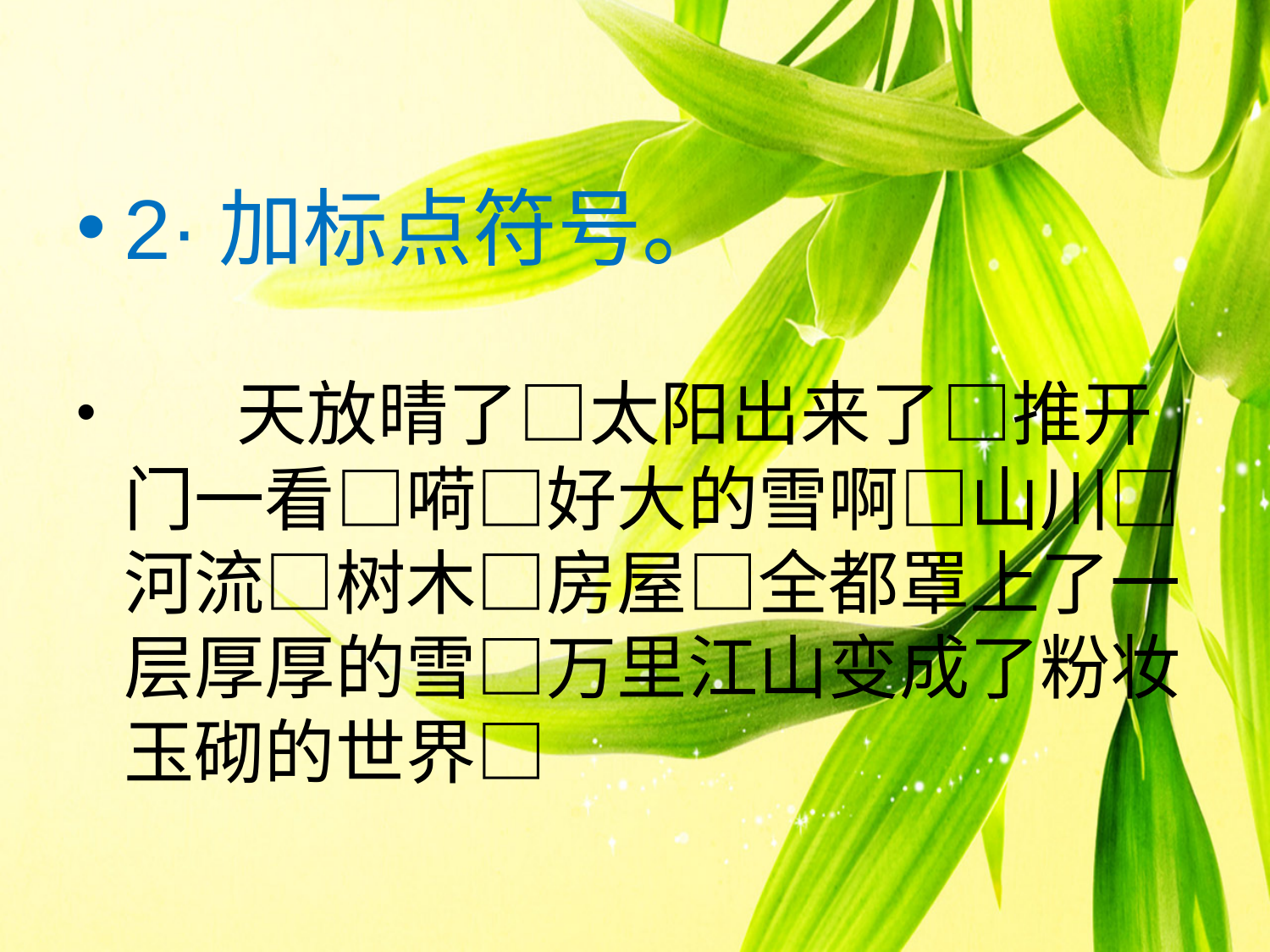

#
2·加标点符号。

　　天放晴了□太阳出来了□推开门一看□嗬□好大的雪啊□山川□河流□树木□房屋□全都罩上了一层厚厚的雪□万里江山变成了粉妆玉砌的世界□